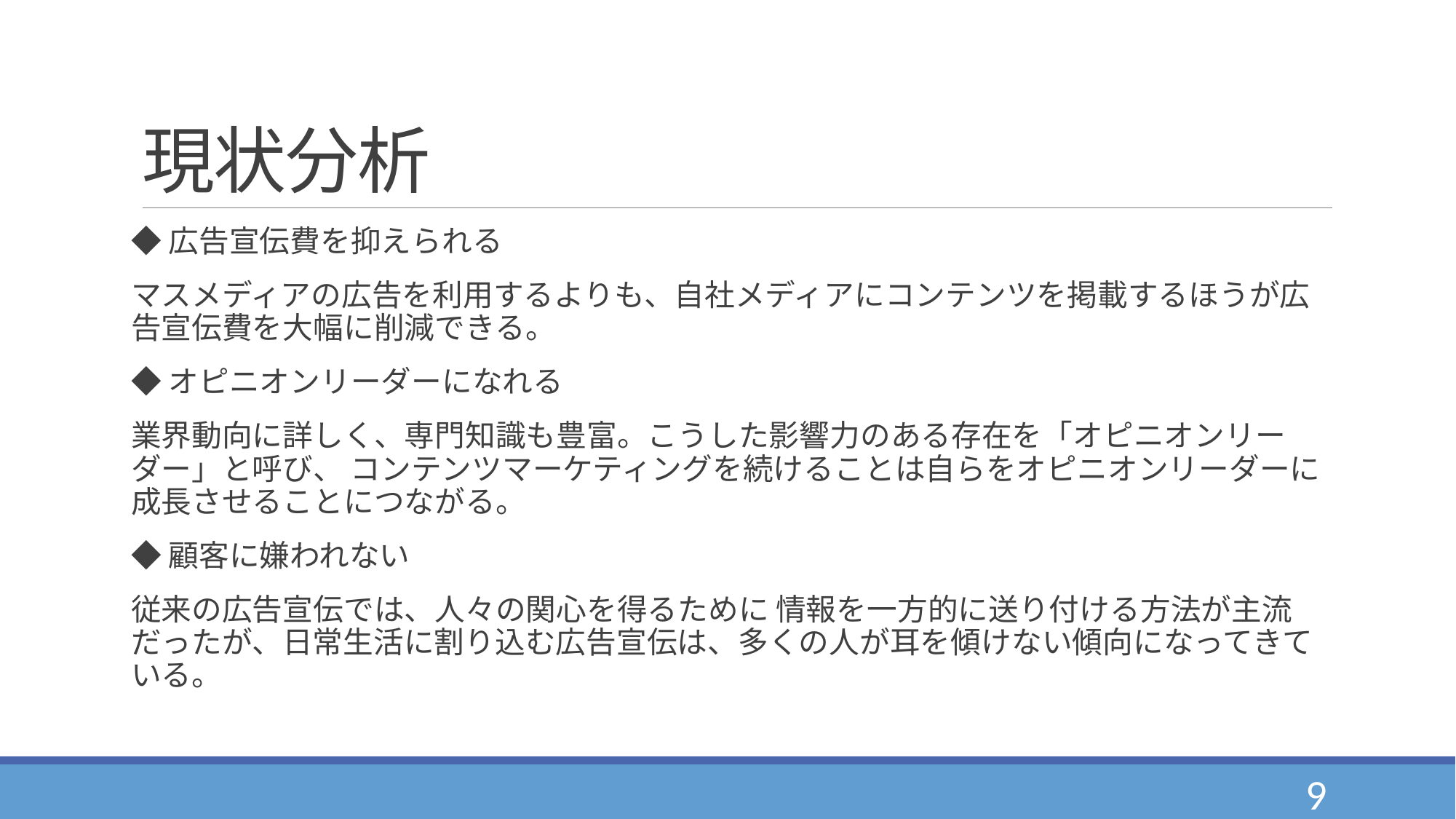

# 現状分析
◆広告宣伝費を抑えられる
マスメディアの広告を利用するよりも、自社メディアにコンテンツを掲載するほうが広告宣伝費を大幅に削減できる。
◆オピニオンリーダーになれる
業界動向に詳しく、専門知識も豊富。こうした影響力のある存在を「オピニオンリーダー」と呼び、 コンテンツマーケティングを続けることは自らをオピニオンリーダーに成長させることにつながる。
◆顧客に嫌われない
従来の広告宣伝では、人々の関心を得るために 情報を一方的に送り付ける方法が主流だったが、日常生活に割り込む広告宣伝は、多くの人が耳を傾けない傾向になってきている。

9